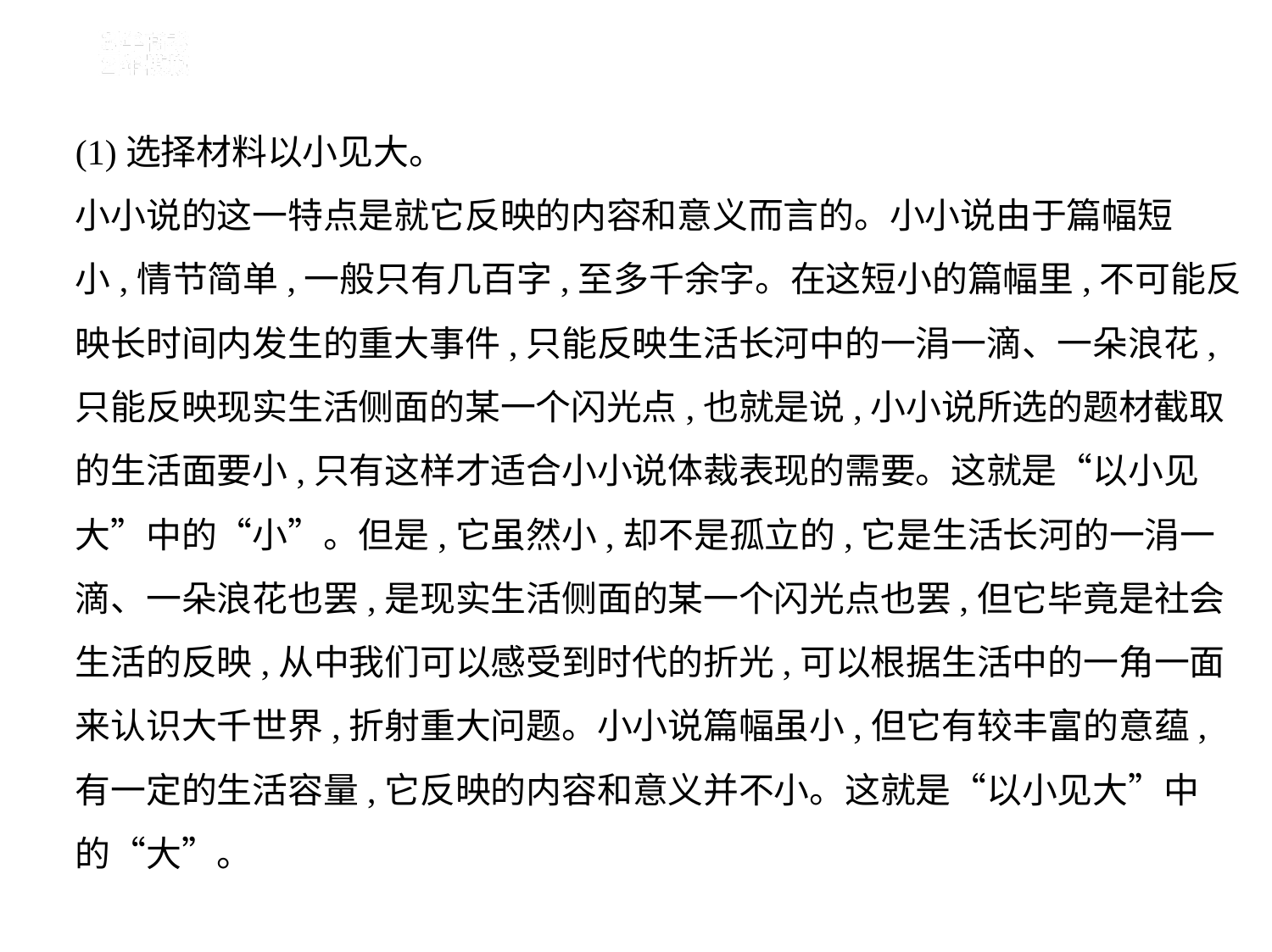

(1)选择材料以小见大。
小小说的这一特点是就它反映的内容和意义而言的。小小说由于篇幅短
小,情节简单,一般只有几百字,至多千余字。在这短小的篇幅里,不可能反
映长时间内发生的重大事件,只能反映生活长河中的一涓一滴、一朵浪花,
只能反映现实生活侧面的某一个闪光点,也就是说,小小说所选的题材截取
的生活面要小,只有这样才适合小小说体裁表现的需要。这就是“以小见
大”中的“小”。但是,它虽然小,却不是孤立的,它是生活长河的一涓一
滴、一朵浪花也罢,是现实生活侧面的某一个闪光点也罢,但它毕竟是社会
生活的反映,从中我们可以感受到时代的折光,可以根据生活中的一角一面
来认识大千世界,折射重大问题。小小说篇幅虽小,但它有较丰富的意蕴,
有一定的生活容量,它反映的内容和意义并不小。这就是“以小见大”中
的“大”。